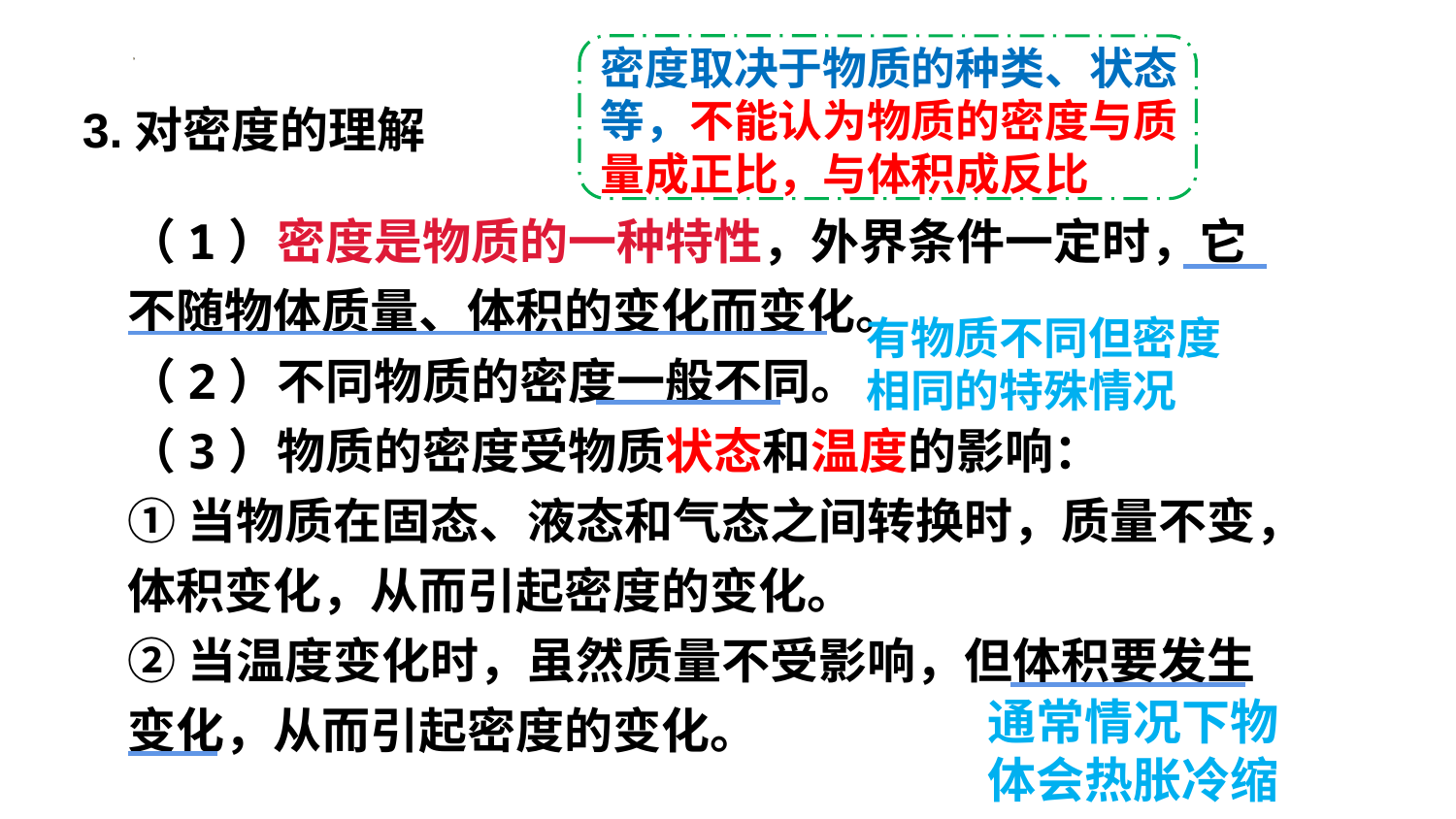

密度取决于物质的种类、状态等，不能认为物质的密度与质量成正比，与体积成反比

3.对密度的理解
（1）密度是物质的一种特性，外界条件一定时，它不随物体质量、体积的变化而变化。
（2）不同物质的密度一般不同。
（3）物质的密度受物质状态和温度的影响：
①当物质在固态、液态和气态之间转换时，质量不变，体积变化，从而引起密度的变化。
②当温度变化时，虽然质量不受影响，但体积要发生变化，从而引起密度的变化。
有物质不同但密度相同的特殊情况
通常情况下物体会热胀冷缩